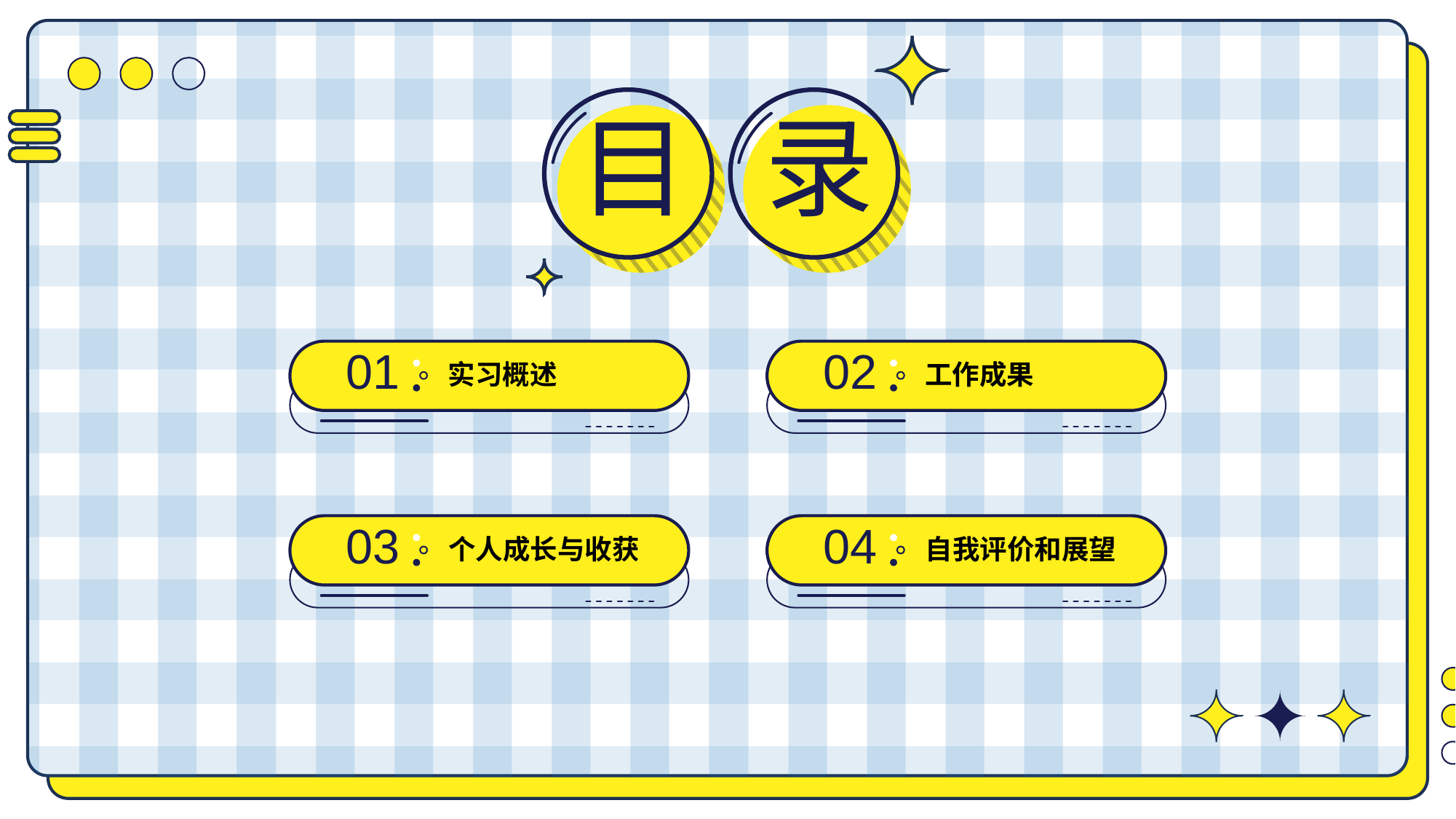

目

录

01

实习概述

02

工作成果

03

个人成长与收获

04

自我评价和展望